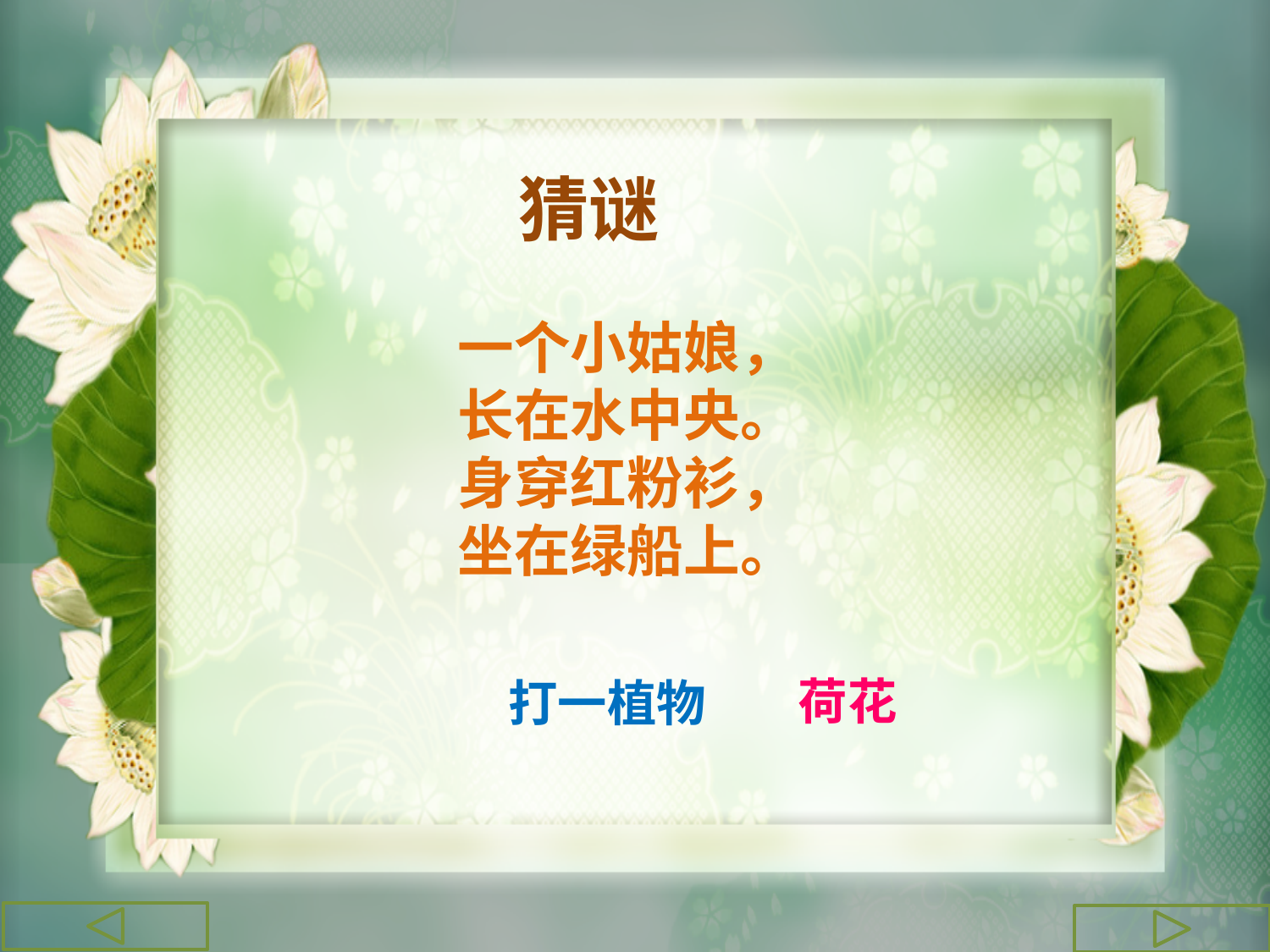

猜谜
一个小姑娘，
长在水中央。
身穿红粉衫，
坐在绿船上。
荷花
打一植物